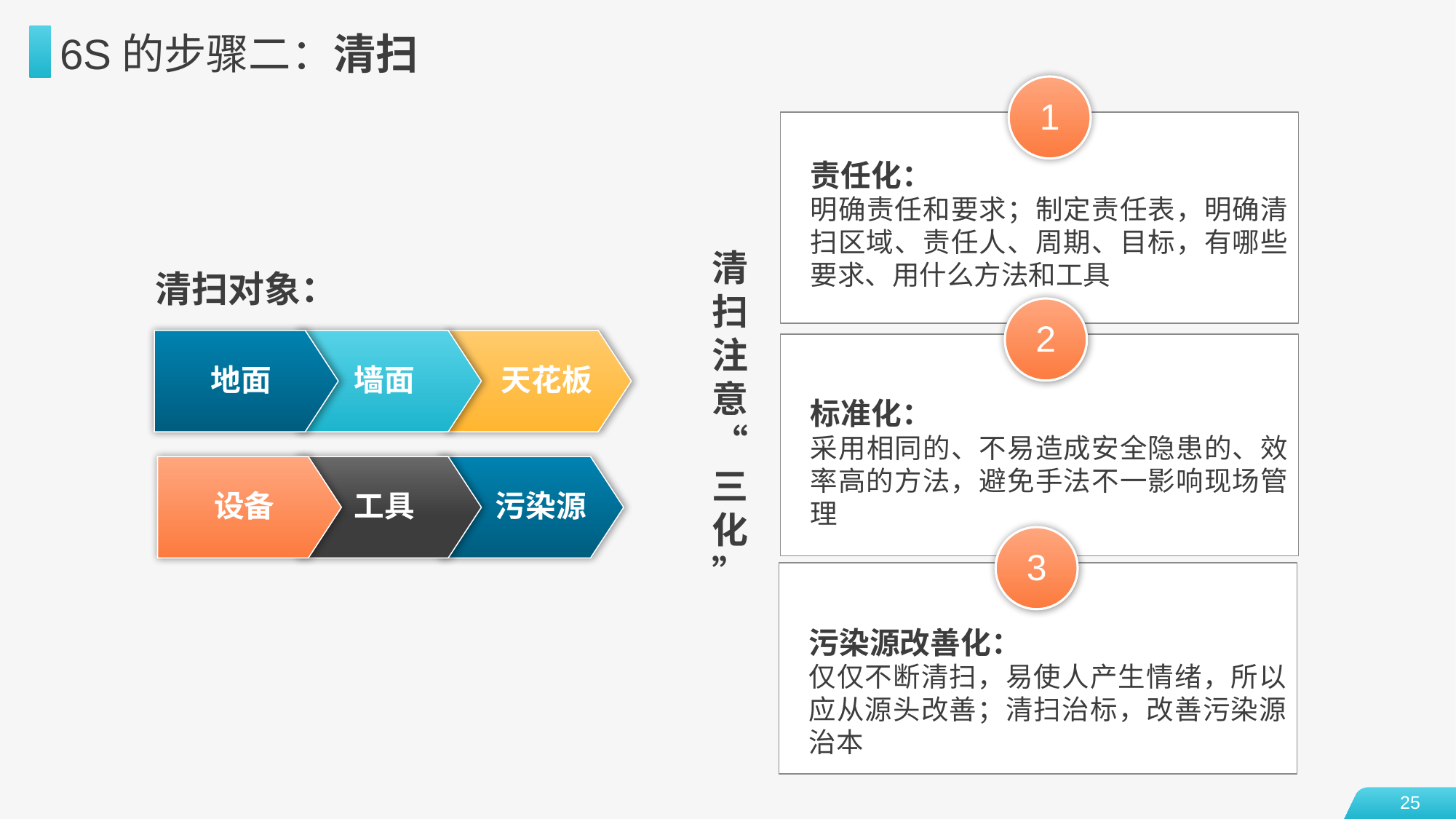

6S的步骤二：清扫
1

责任化：
明确责任和要求；制定责任表，明确清扫区域、责任人、周期、目标，有哪些要求、用什么方法和工具
清扫注意“三化”
清扫对象：
2

地面

墙面

天花板

标准化：
采用相同的、不易造成安全隐患的、效率高的方法，避免手法不一影响现场管理

设备

工具

污染源
3

污染源改善化：
仅仅不断清扫，易使人产生情绪，所以应从源头改善；清扫治标，改善污染源治本